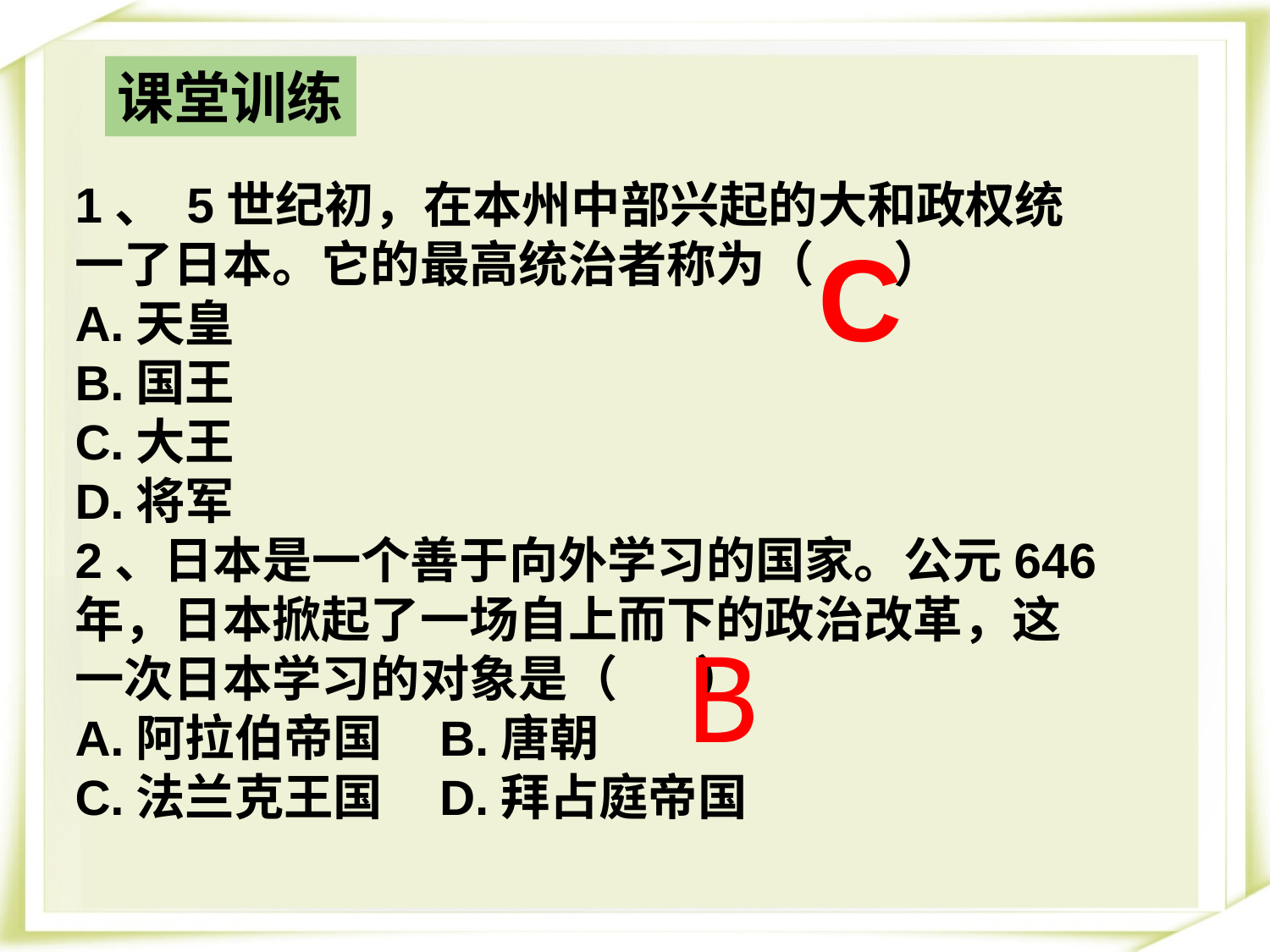

课堂训练
1、 5世纪初，在本州中部兴起的大和政权统一了日本。它的最高统治者称为（       ）
A.天皇
B.国王
C.大王
D.将军
2、日本是一个善于向外学习的国家。公元646年，日本掀起了一场自上而下的政治改革，这一次日本学习的对象是（       ）
A.阿拉伯帝国    B.唐朝
C.法兰克王国    D.拜占庭帝国
C
B